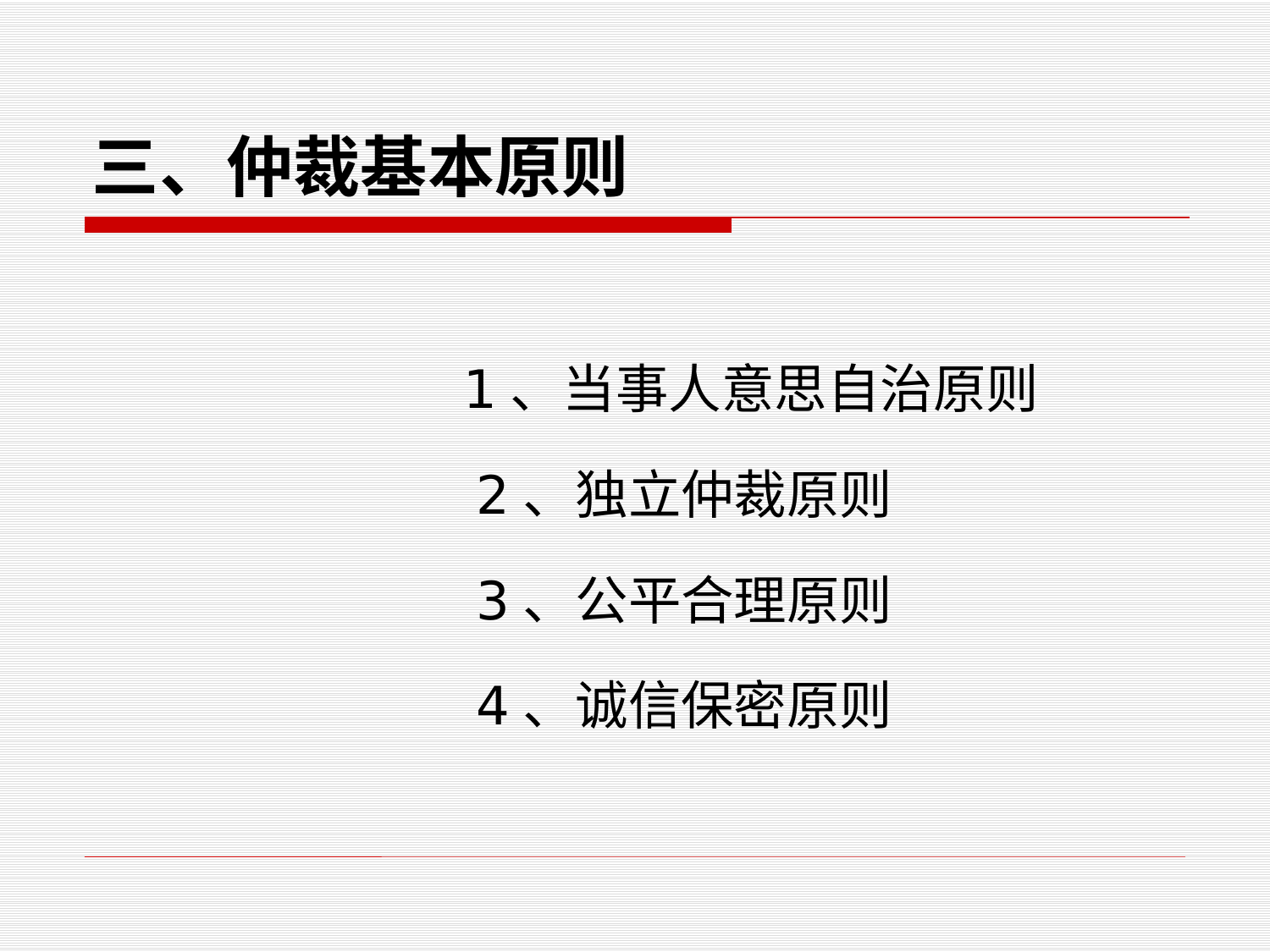

# 三、仲裁基本原则

              1、当事人意思自治原则
      2、独立仲裁原则
      3、公平合理原则
      4、诚信保密原则